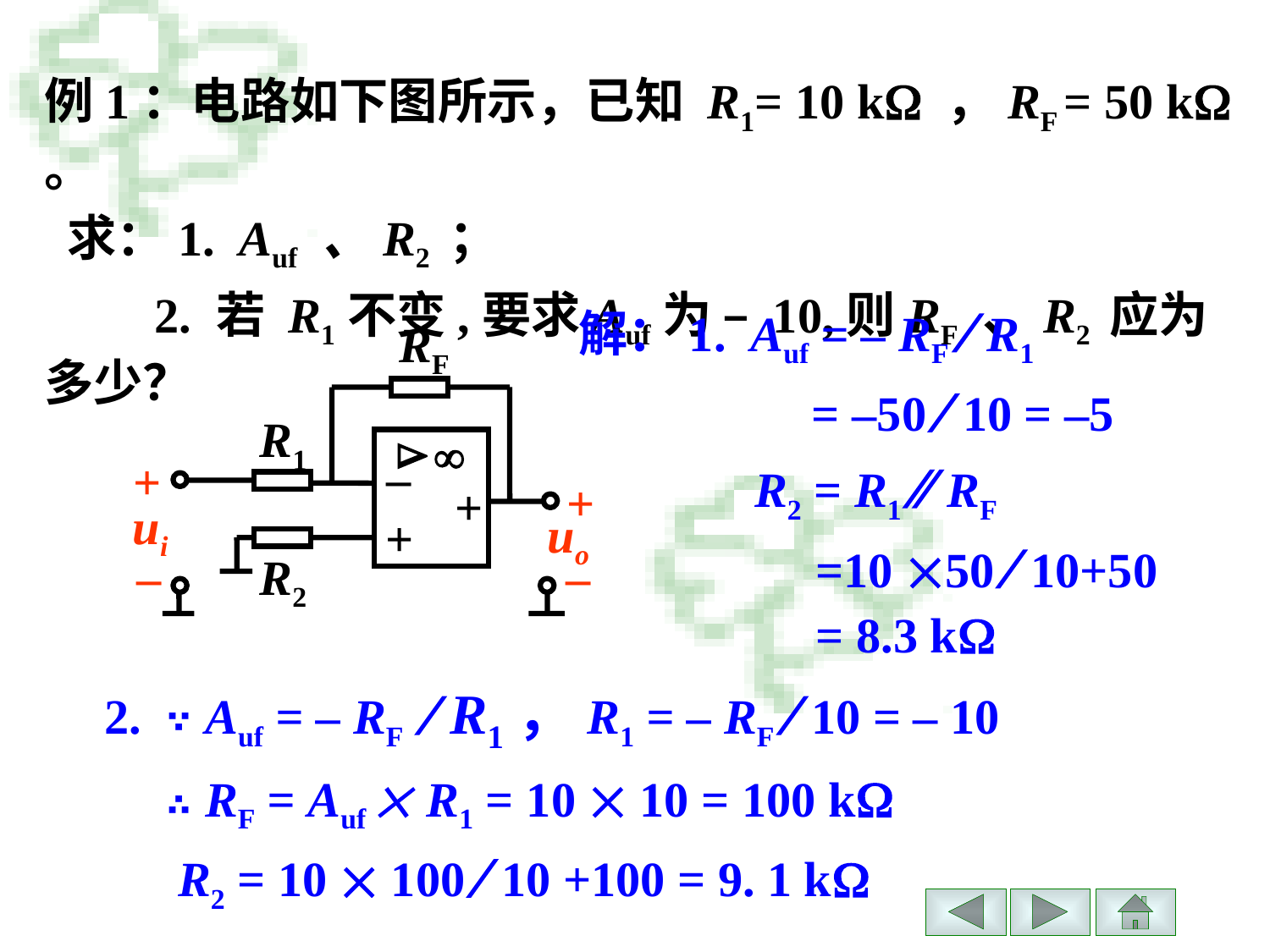

例1：电路如下图所示，已知 R1= 10 kΩ ，RF = 50 kΩ 。
 求：1.  Auf 、R2 ；
         2. 若 R1不变,要求Auf为 – 10,则RF 、R2 应为 多少？
解：1.  Auf = – RF  ⁄ R1
                   = –50 ⁄ 10 = –5
RF

∞
Δ

–
+

+

R1
+
+

ui

–
R2
–

uo
R2 = R1 ⁄⁄ RF
     =10 ×50 ⁄ 10+50
     = 8.3 kΩ
2.  ∵ Auf = – RF   ⁄ R1，R1 = – RF  ⁄ 10 = – 10
     ∴ RF = Auf × R1 = 10 × 10 = 100 kΩ
      R2 = 10 × 100 ⁄ 10 +100 = 9. 1 kΩ